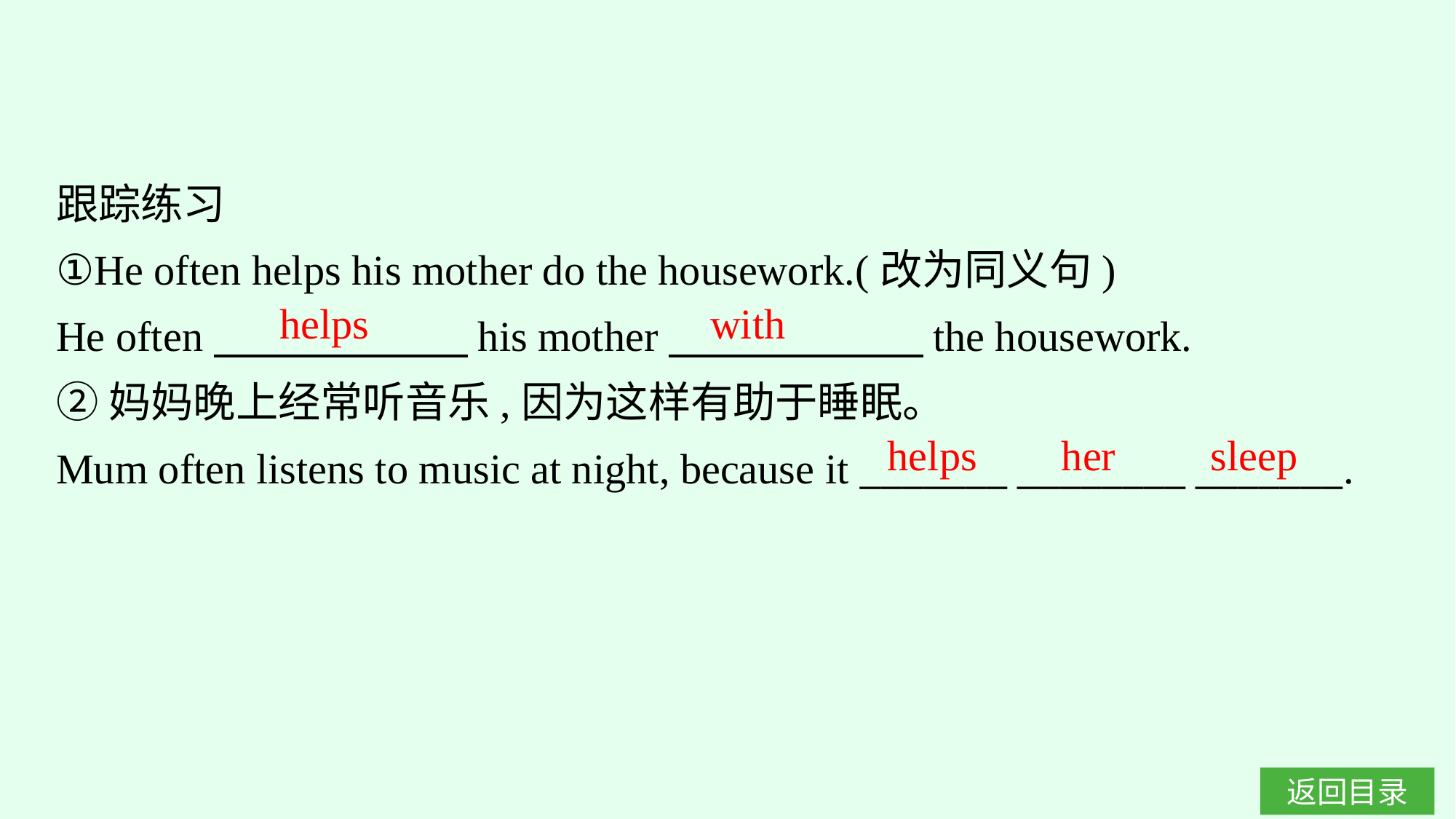

跟踪练习
①He often helps his mother do the housework.(改为同义句)
He often　　　　　　his mother　　　　　　the housework.
②妈妈晚上经常听音乐,因为这样有助于睡眠。
Mum often listens to music at night, because it _______ ________ _______.
helps
with
helps        her         sleep